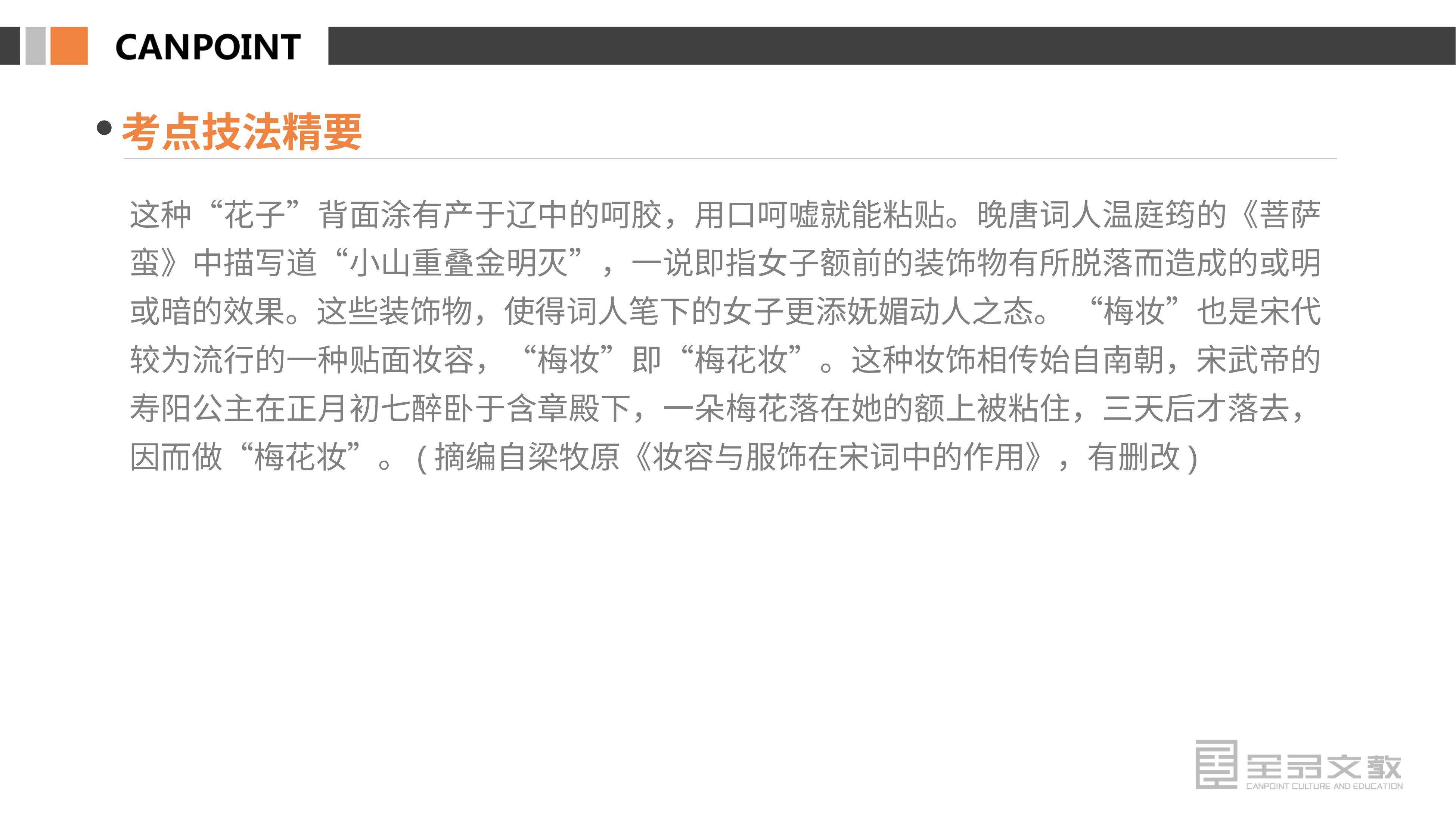

考点技法精要

这种“花子”背面涂有产于辽中的呵胶，用口呵嘘就能粘贴。晚唐词人温庭筠的《菩萨蛮》中描写道“小山重叠金明灭”，一说即指女子额前的装饰物有所脱落而造成的或明或暗的效果。这些装饰物，使得词人笔下的女子更添妩媚动人之态。 “梅妆”也是宋代较为流行的一种贴面妆容，“梅妆”即“梅花妆”。这种妆饰相传始自南朝，宋武帝的寿阳公主在正月初七醉卧于含章殿下，一朵梅花落在她的额上被粘住，三天后才落去，因而做“梅花妆”。(摘编自梁牧原《妆容与服饰在宋词中的作用》，有删改)